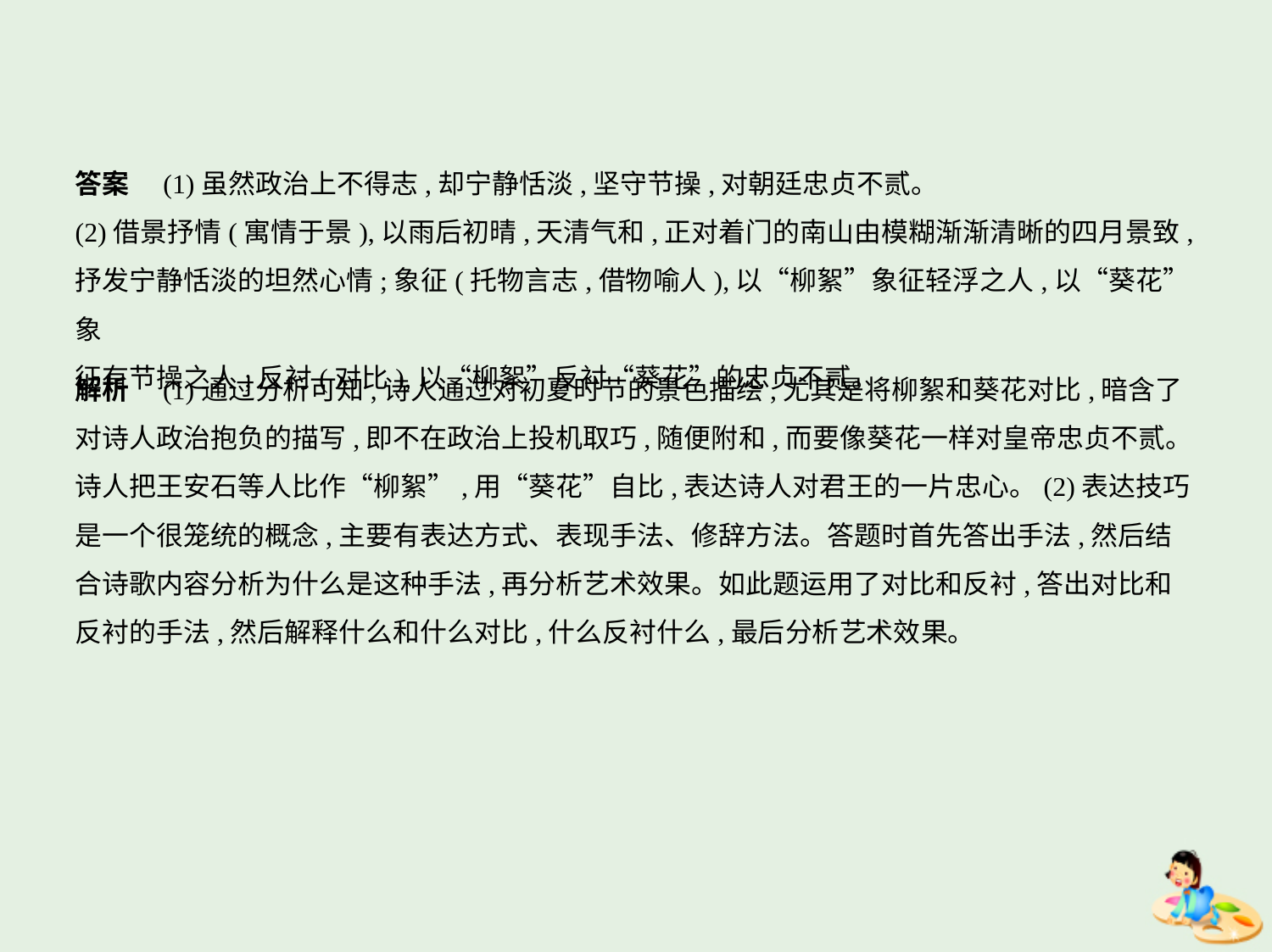

答案　(1)虽然政治上不得志,却宁静恬淡,坚守节操,对朝廷忠贞不贰。
(2)借景抒情(寓情于景),以雨后初晴,天清气和,正对着门的南山由模糊渐渐清晰的四月景致,
抒发宁静恬淡的坦然心情;象征(托物言志,借物喻人),以“柳絮”象征轻浮之人,以“葵花”象
征有节操之人;反衬(对比),以“柳絮”反衬“葵花”的忠贞不贰。
解析　(1)通过分析可知,诗人通过对初夏时节的景色描绘,尤其是将柳絮和葵花对比,暗含了
对诗人政治抱负的描写,即不在政治上投机取巧,随便附和,而要像葵花一样对皇帝忠贞不贰。
诗人把王安石等人比作“柳絮”,用“葵花”自比,表达诗人对君王的一片忠心。(2)表达技巧
是一个很笼统的概念,主要有表达方式、表现手法、修辞方法。答题时首先答出手法,然后结
合诗歌内容分析为什么是这种手法,再分析艺术效果。如此题运用了对比和反衬,答出对比和
反衬的手法,然后解释什么和什么对比,什么反衬什么,最后分析艺术效果。